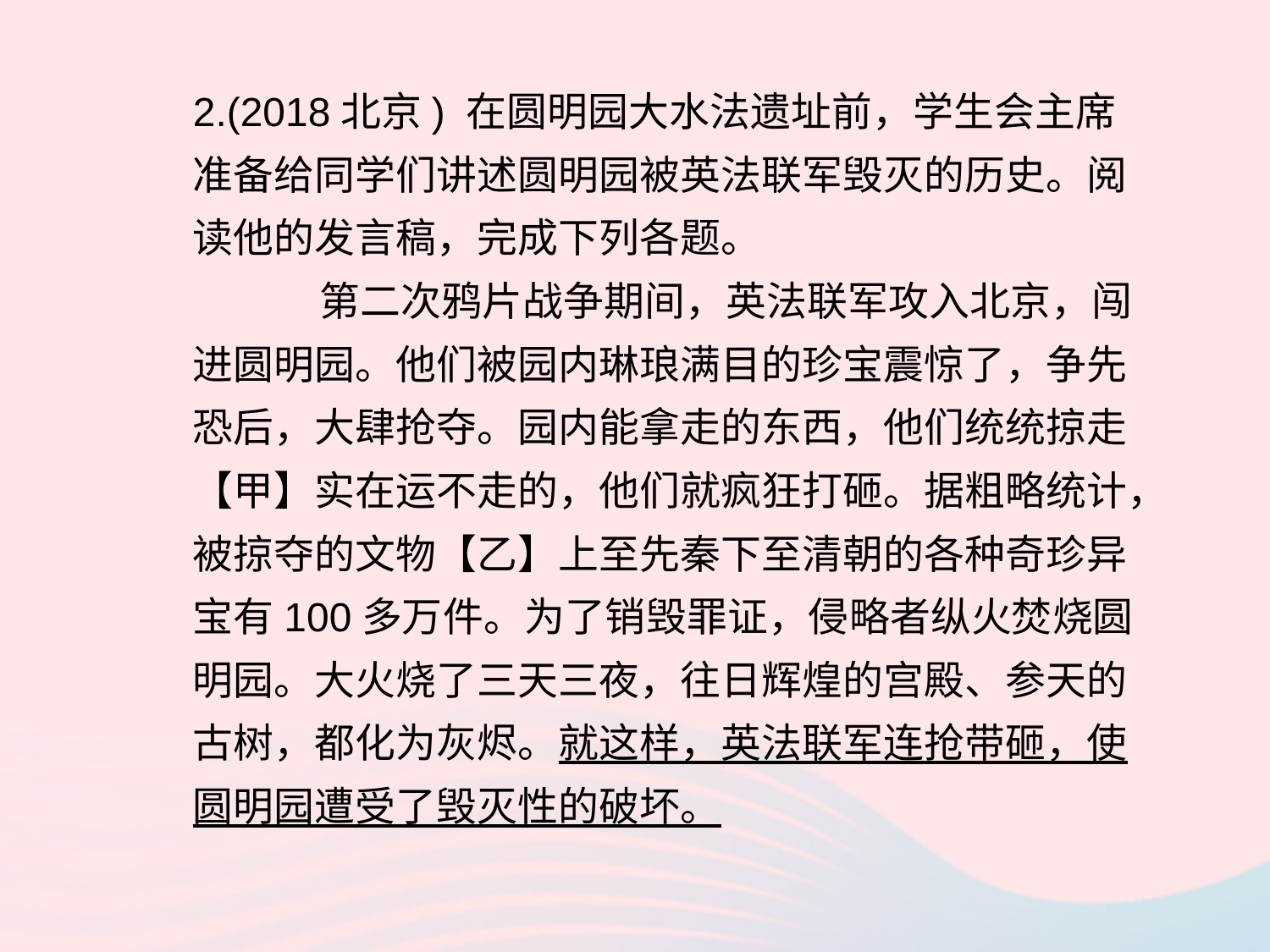

2.(2018北京) 在圆明园大水法遗址前，学生会主席准备给同学们讲述圆明园被英法联军毁灭的历史。阅读他的发言稿，完成下列各题。
	第二次鸦片战争期间，英法联军攻入北京，闯进圆明园。他们被园内琳琅满目的珍宝震惊了，争先恐后，大肆抢夺。园内能拿走的东西，他们统统掠走【甲】实在运不走的，他们就疯狂打砸。据粗略统计，被掠夺的文物【乙】上至先秦下至清朝的各种奇珍异宝有100多万件。为了销毁罪证，侵略者纵火焚烧圆明园。大火烧了三天三夜，往日辉煌的宫殿、参天的古树，都化为灰烬。就这样，英法联军连抢带砸，使圆明园遭受了毁灭性的破坏。